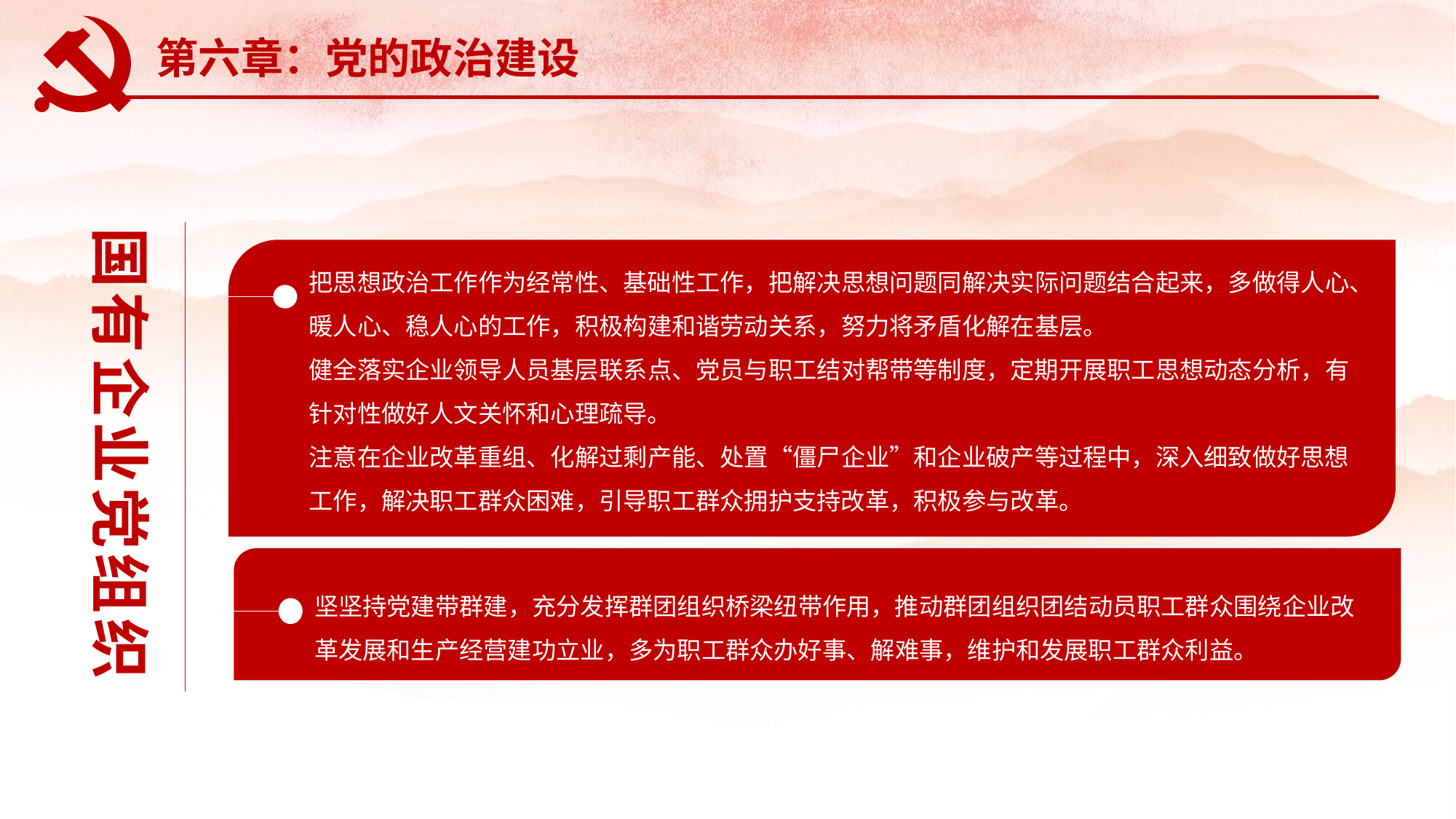

第六章：党的政治建设
国有企业党组织

把思想政治工作作为经常性、基础性工作，把解决思想问题同解决实际问题结合起来，多做得人心、暖人心、稳人心的工作，积极构建和谐劳动关系，努力将矛盾化解在基层。
健全落实企业领导人员基层联系点、党员与职工结对帮带等制度，定期开展职工思想动态分析，有针对性做好人文关怀和心理疏导。
注意在企业改革重组、化解过剩产能、处置“僵尸企业”和企业破产等过程中，深入细致做好思想工作，解决职工群众困难，引导职工群众拥护支持改革，积极参与改革。

坚坚持党建带群建，充分发挥群团组织桥梁纽带作用，推动群团组织团结动员职工群众围绕企业改革发展和生产经营建功立业，多为职工群众办好事、解难事，维护和发展职工群众利益。